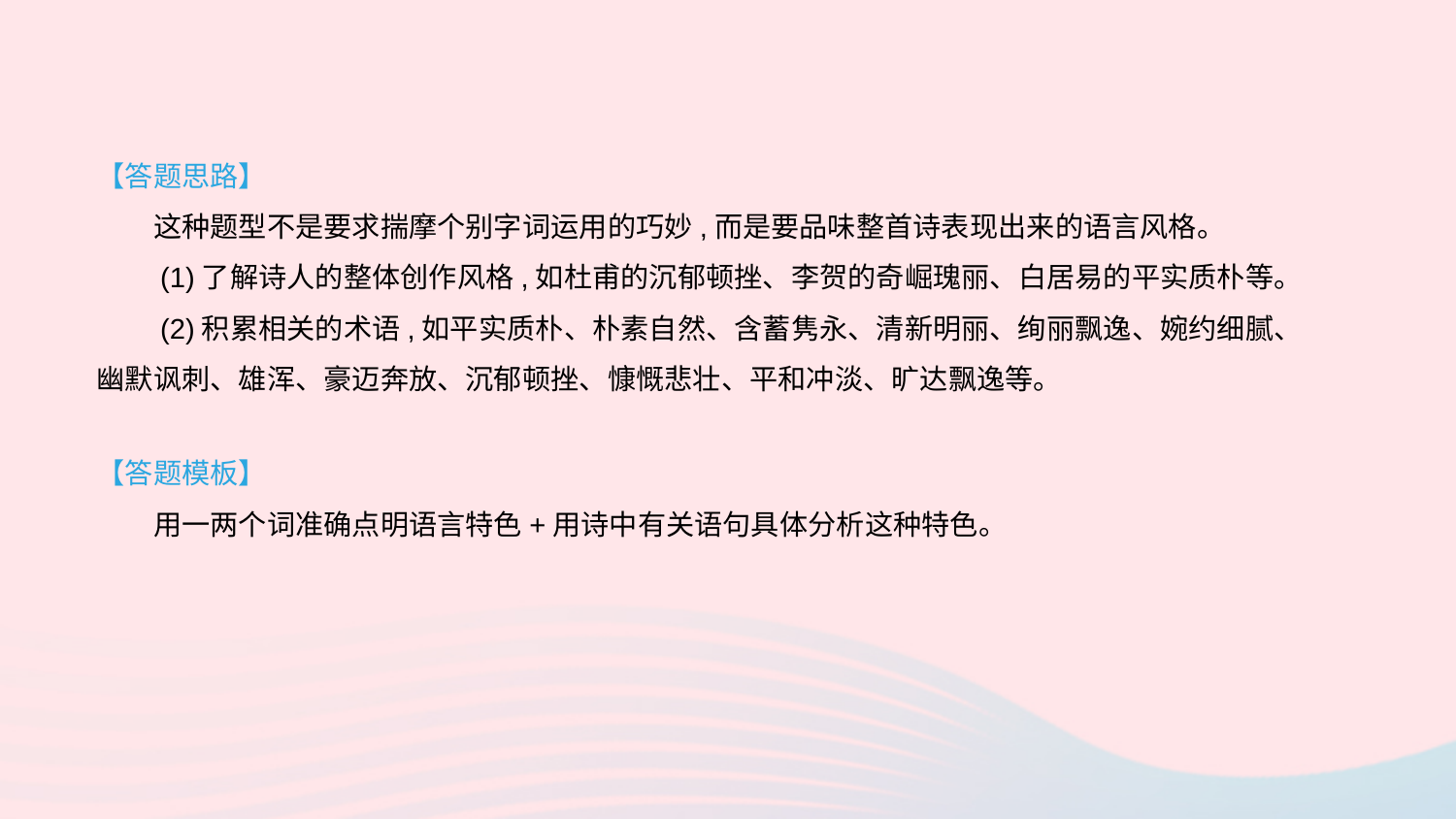

【答题思路】
　　这种题型不是要求揣摩个别字词运用的巧妙,而是要品味整首诗表现出来的语言风格。
　　(1)了解诗人的整体创作风格,如杜甫的沉郁顿挫、李贺的奇崛瑰丽、白居易的平实质朴等。
　　(2)积累相关的术语,如平实质朴、朴素自然、含蓄隽永、清新明丽、绚丽飘逸、婉约细腻、幽默讽刺、雄浑、豪迈奔放、沉郁顿挫、慷慨悲壮、平和冲淡、旷达飘逸等。
【答题模板】
　　用一两个词准确点明语言特色+用诗中有关语句具体分析这种特色。